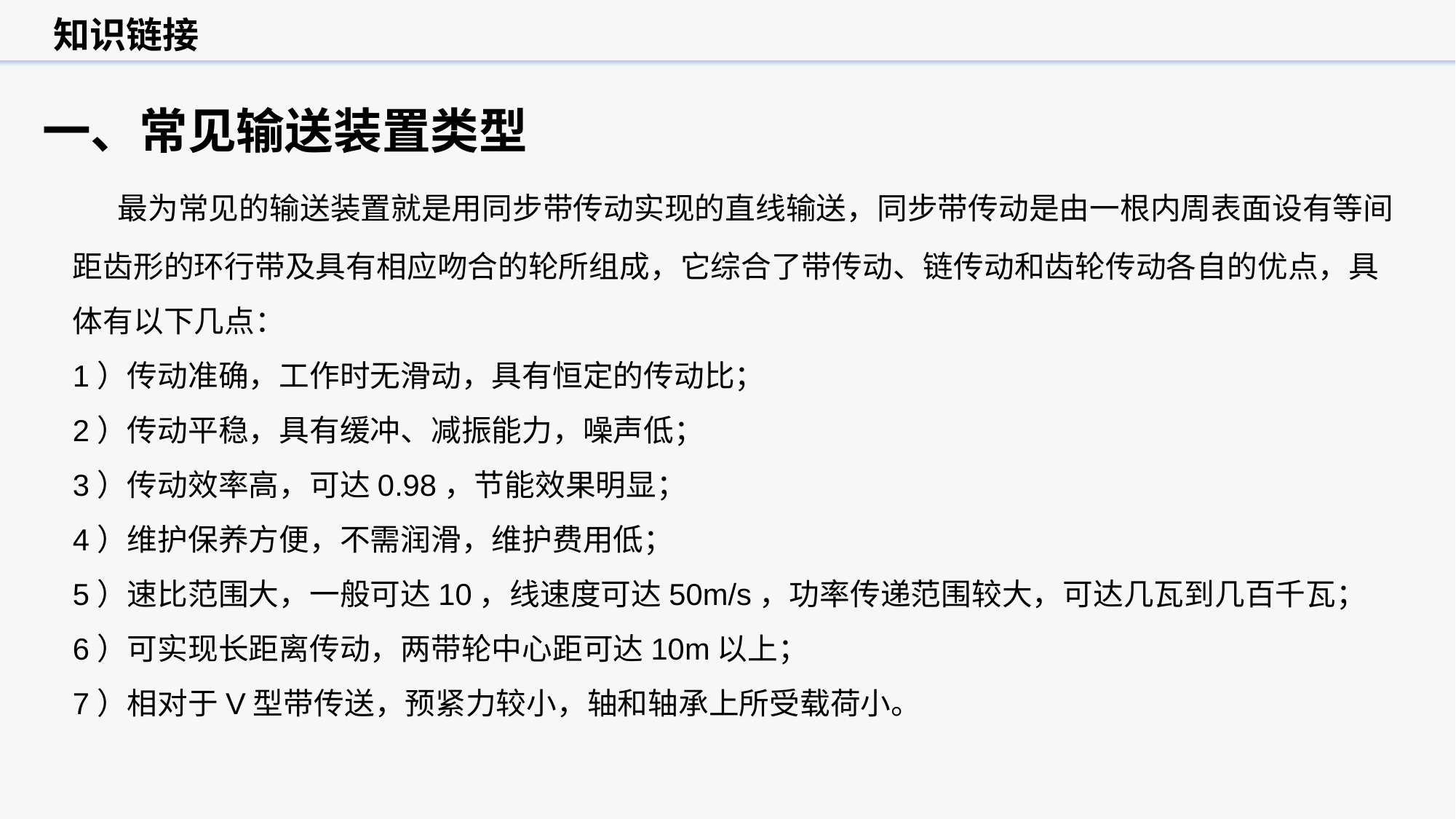

知识链接

一、常见输送装置类型
   最为常见的输送装置就是用同步带传动实现的直线输送，同步带传动是由一根内周表面设有等间距齿形的环行带及具有相应吻合的轮所组成，它综合了带传动、链传动和齿轮传动各自的优点，具体有以下几点：
1）传动准确，工作时无滑动，具有恒定的传动比；
2）传动平稳，具有缓冲、减振能力，噪声低；
3）传动效率高，可达0.98，节能效果明显；
4）维护保养方便，不需润滑，维护费用低；
5）速比范围大，一般可达10，线速度可达50m/s，功率传递范围较大，可达几瓦到几百千瓦；
6）可实现长距离传动，两带轮中心距可达10m以上；
7）相对于V型带传送，预紧力较小，轴和轴承上所受载荷小。